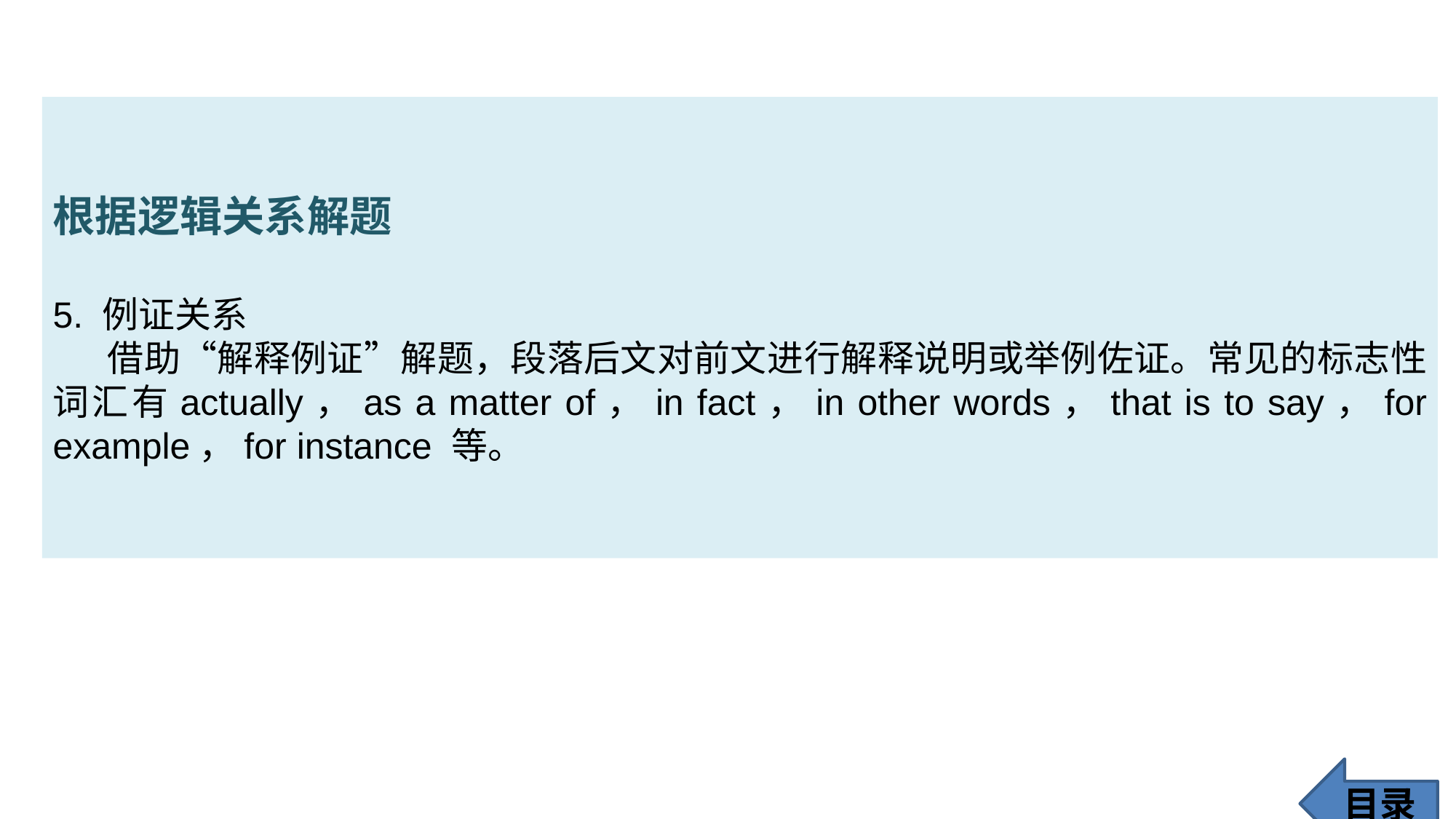

根据逻辑关系解题

5. 例证关系
借助“解释例证”解题，段落后文对前文进行解释说明或举例佐证。常见的标志性词汇有actually，as a matter of，in fact，in other words，that is to say，for example，for instance 等。
目录